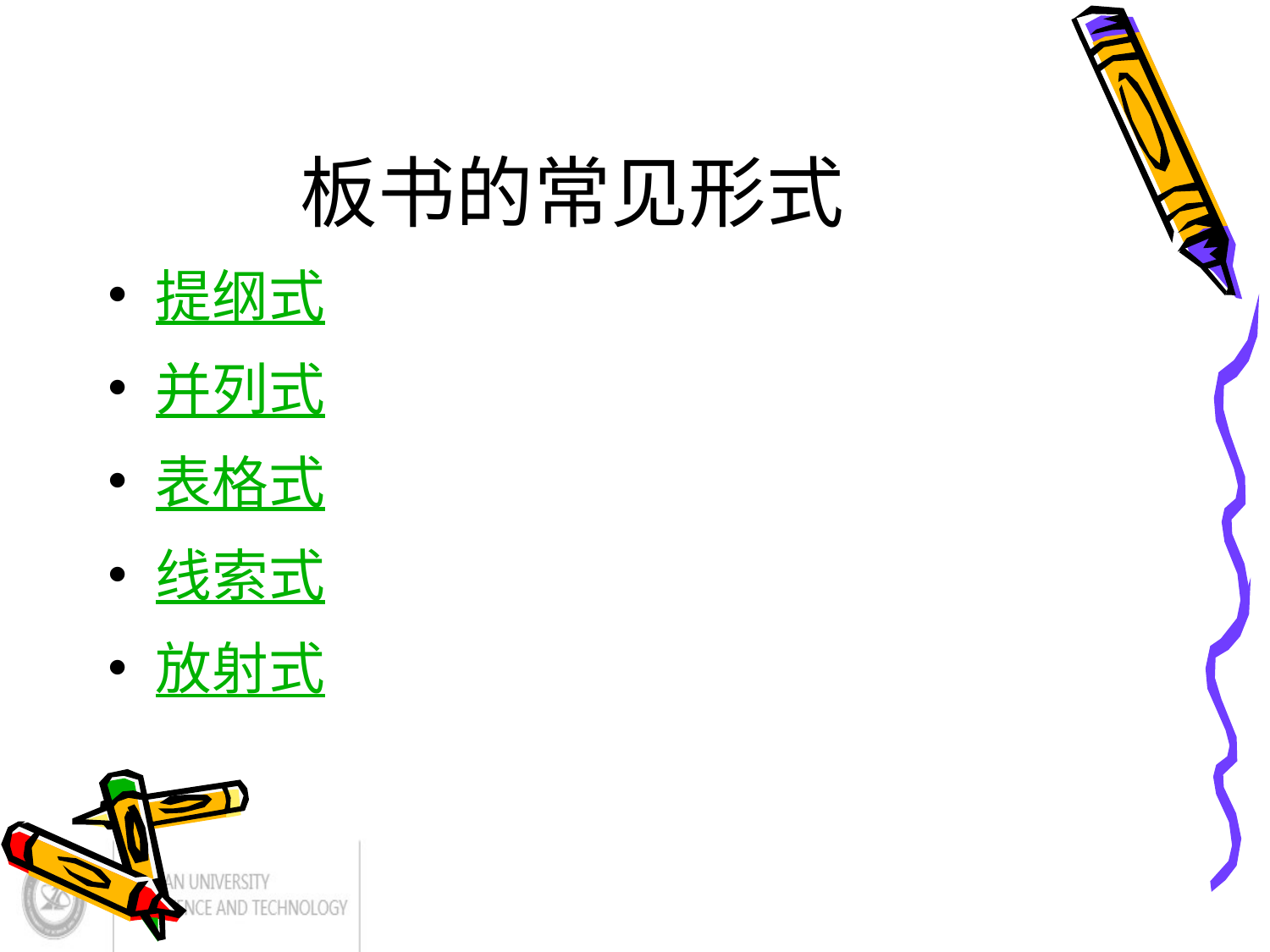

# 板书的常见形式
提纲式
并列式
表格式
线索式
放射式